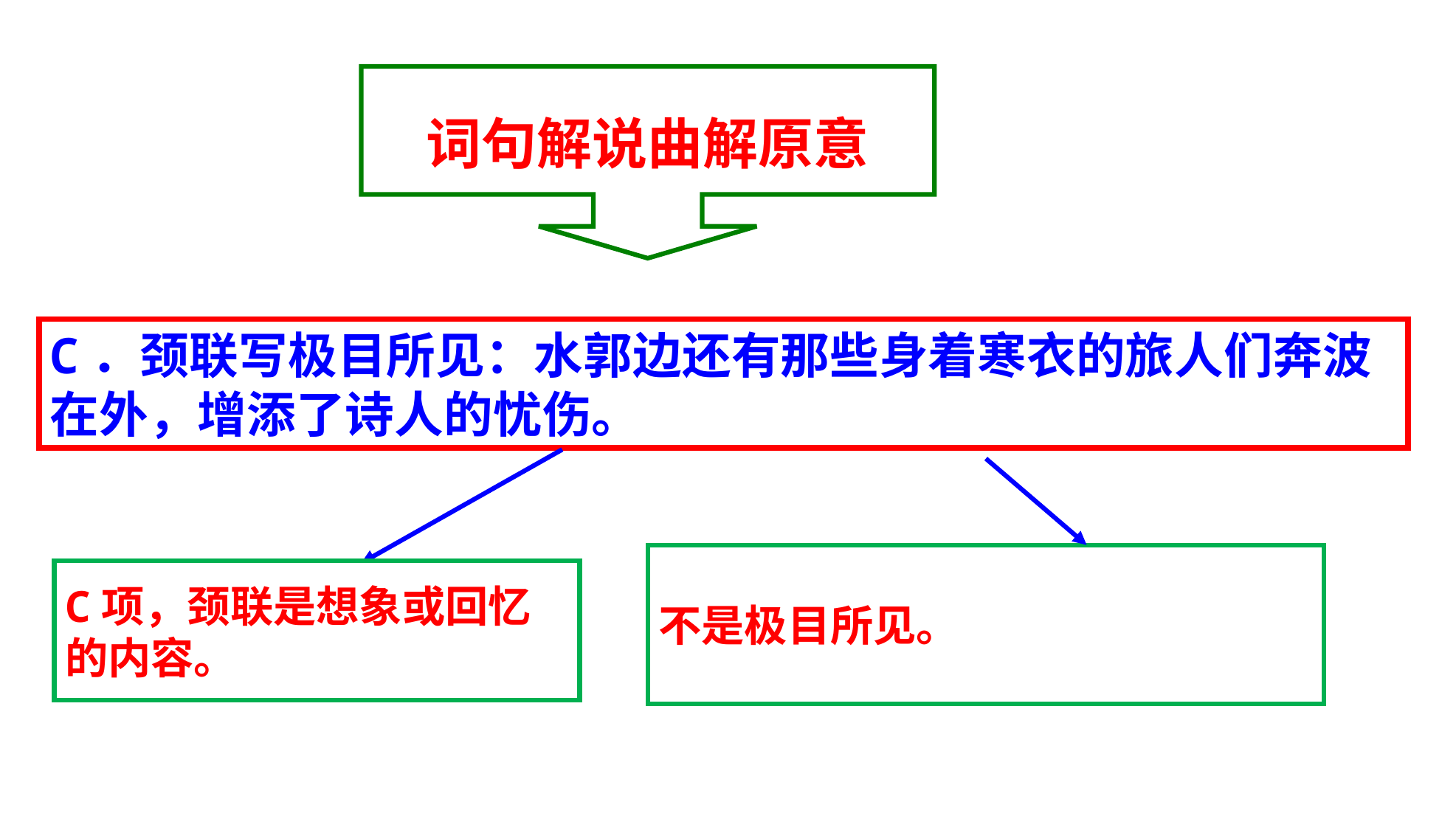

词句解说曲解原意
C．颈联写极目所见：水郭边还有那些身着寒衣的旅人们奔波在外，增添了诗人的忧伤。

不是极目所见。
C项，颈联是想象或回忆
的内容。